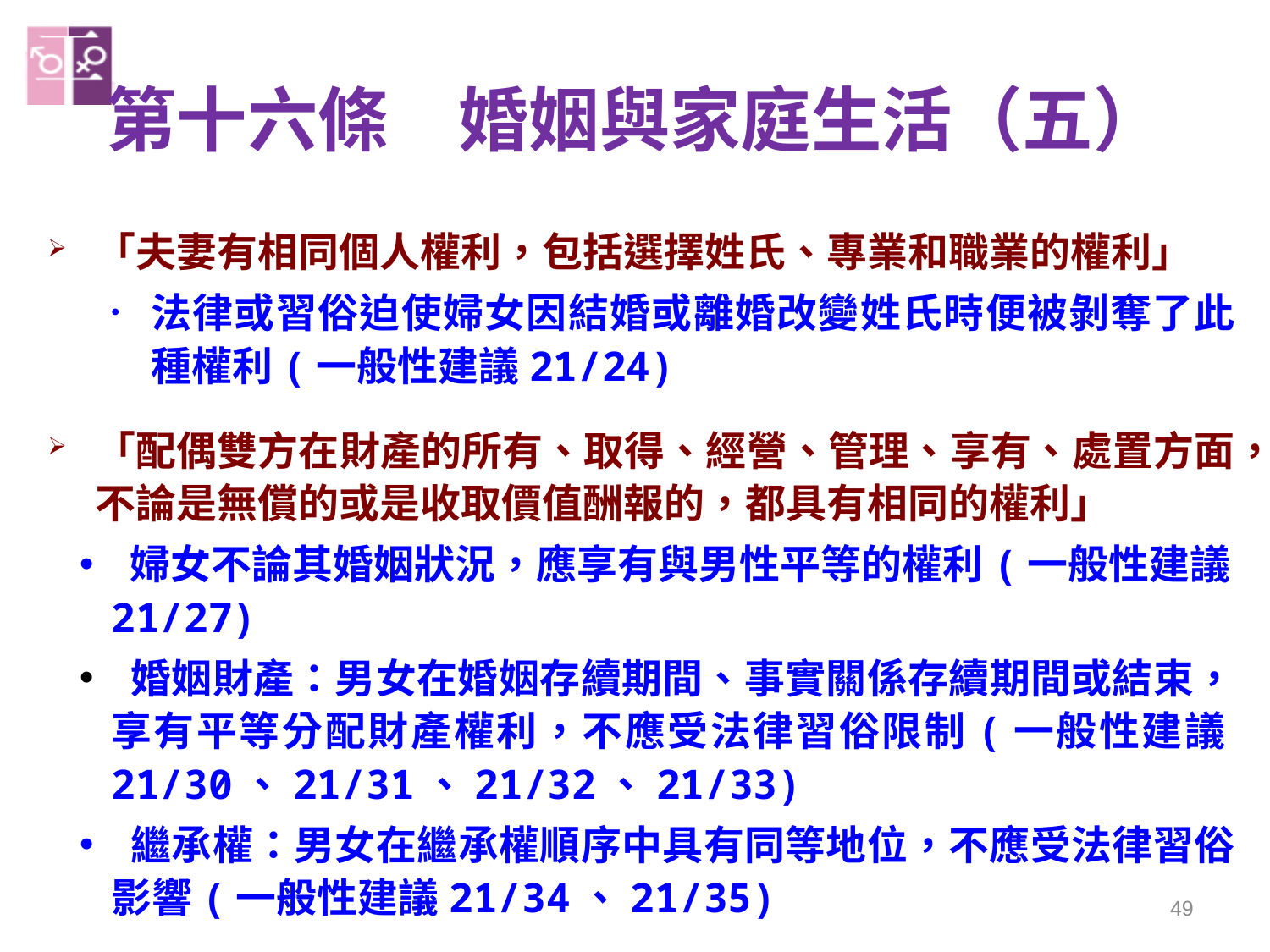

# 第十六條　婚姻與家庭生活（五）
「夫妻有相同個人權利，包括選擇姓氏、專業和職業的權利」
法律或習俗迫使婦女因結婚或離婚改變姓氏時便被剝奪了此種權利(一般性建議21/24)
「配偶雙方在財產的所有、取得、經營、管理、享有、處置方面，不論是無償的或是收取價值酬報的，都具有相同的權利」
 婦女不論其婚姻狀況，應享有與男性平等的權利(一般性建議21/27)
 婚姻財產：男女在婚姻存續期間、事實關係存續期間或結束，享有平等分配財產權利，不應受法律習俗限制(一般性建議21/30、21/31、21/32、21/33)
 繼承權：男女在繼承權順序中具有同等地位，不應受法律習俗影響(一般性建議21/34、21/35)

49